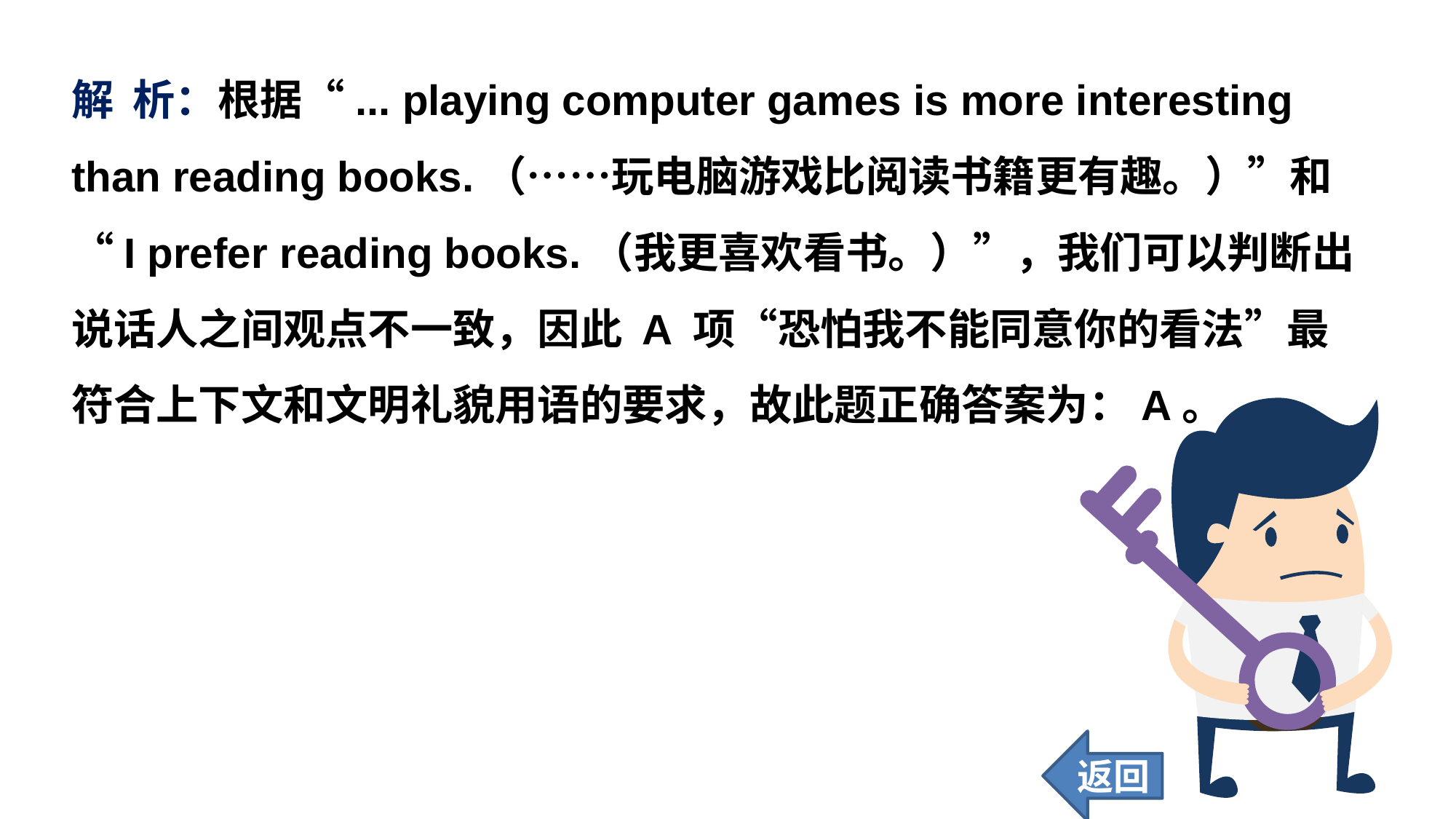

解  析：根据“... playing computer games is more interesting than reading books.（……玩电脑游戏比阅读书籍更有趣。）”和“I prefer reading books.（我更喜欢看书。）”，我们可以判断出说话人之间观点不一致，因此 A 项“恐怕我不能同意你的看法”最符合上下文和文明礼貌用语的要求，故此题正确答案为：A。

返回
85